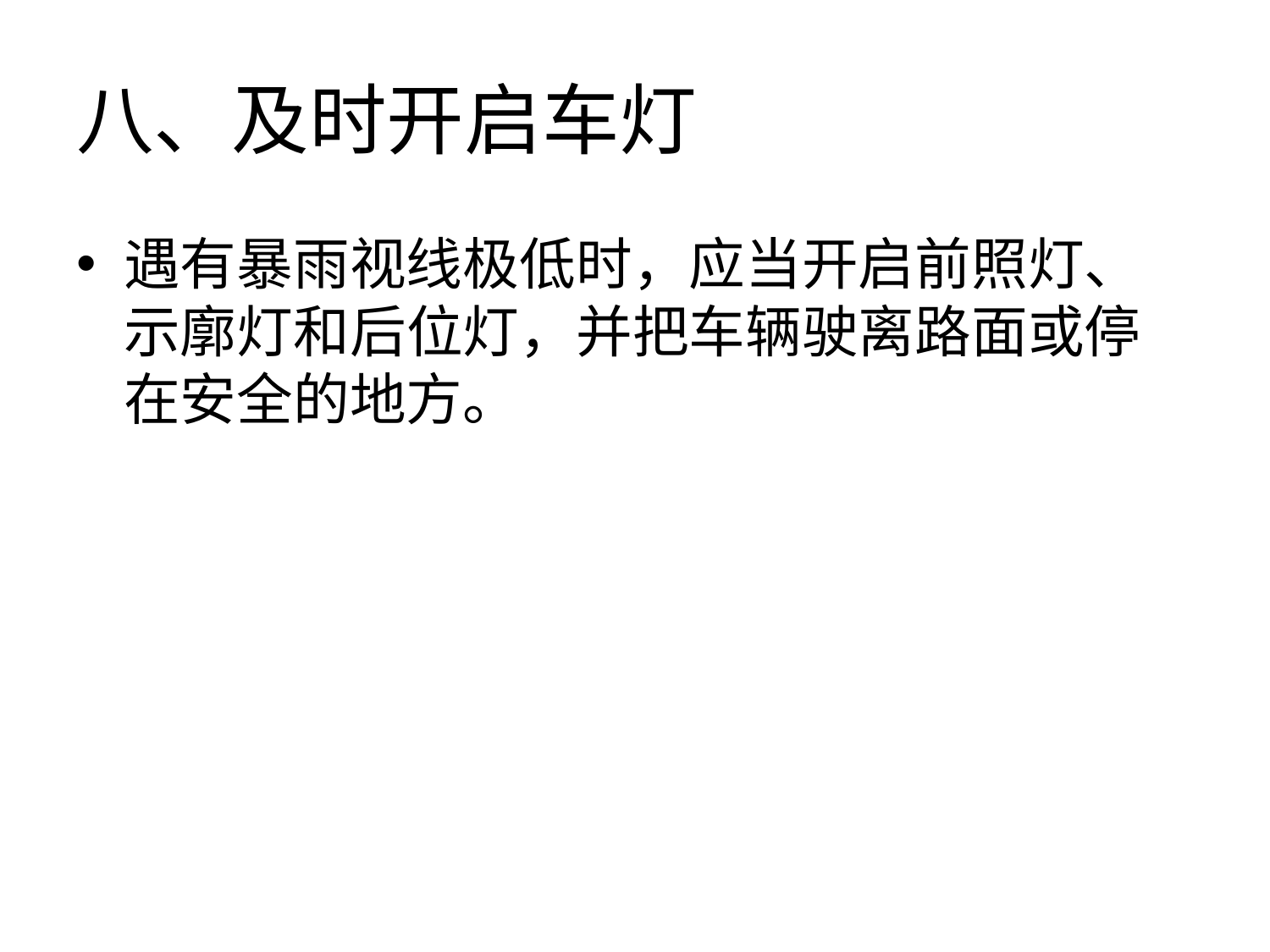

# 八、及时开启车灯
遇有暴雨视线极低时，应当开启前照灯、示廓灯和后位灯，并把车辆驶离路面或停在安全的地方。